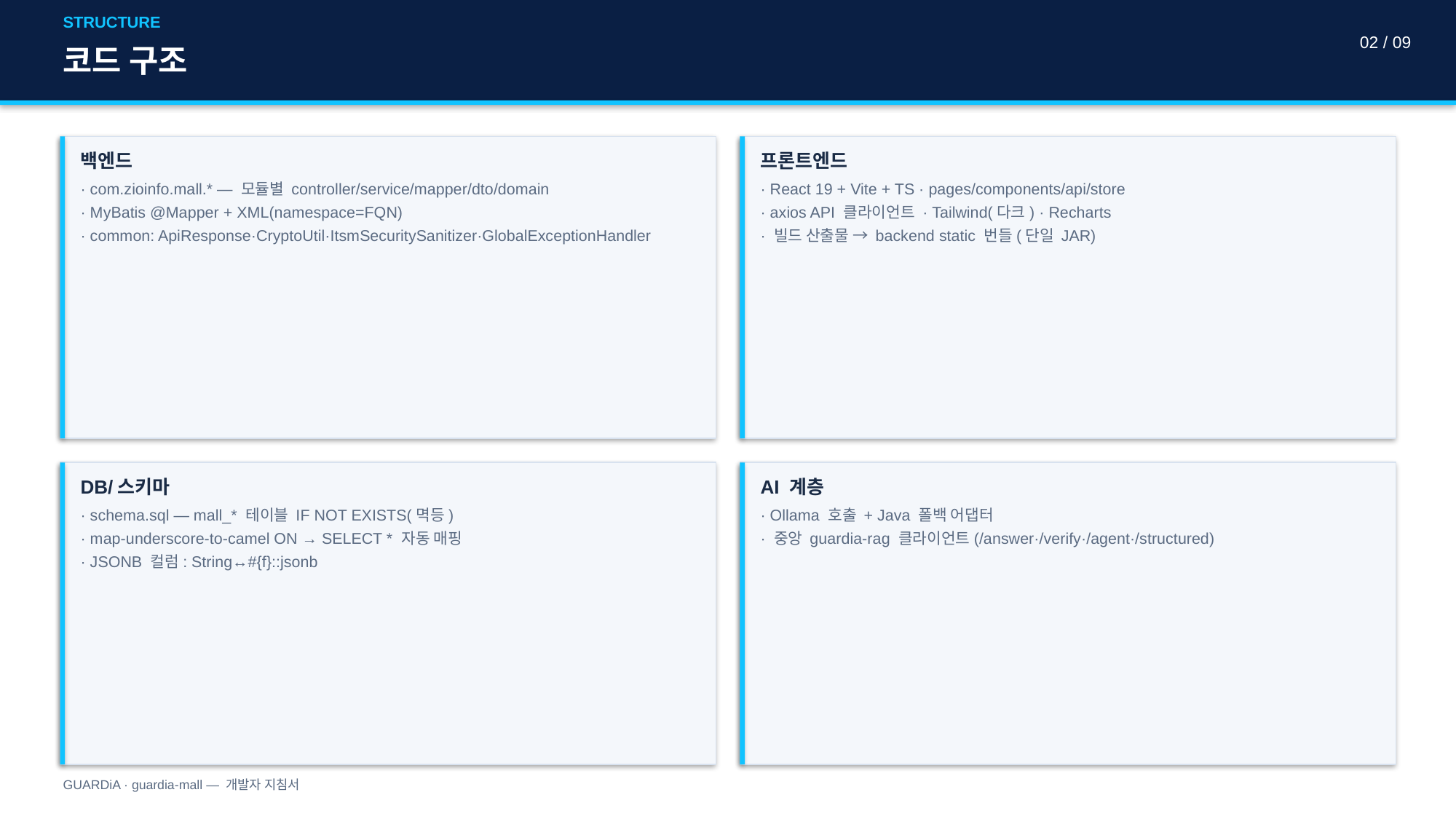

STRUCTURE
02 / 09
코드 구조

백엔드
· com.zioinfo.mall.* — 모듈별 controller/service/mapper/dto/domain
· MyBatis @Mapper + XML(namespace=FQN)
· common: ApiResponse·CryptoUtil·ItsmSecuritySanitizer·GlobalExceptionHandler
프론트엔드
· React 19 + Vite + TS · pages/components/api/store
· axios API 클라이언트 · Tailwind(다크) · Recharts
· 빌드 산출물 → backend static 번들(단일 JAR)

DB/스키마
· schema.sql — mall_* 테이블 IF NOT EXISTS(멱등)
· map-underscore-to-camel ON → SELECT * 자동 매핑
· JSONB 컬럼: String↔#{f}::jsonb
AI 계층
· Ollama 호출 + Java 폴백 어댑터
· 중앙 guardia-rag 클라이언트(/answer·/verify·/agent·/structured)
GUARDiA · guardia-mall — 개발자 지침서